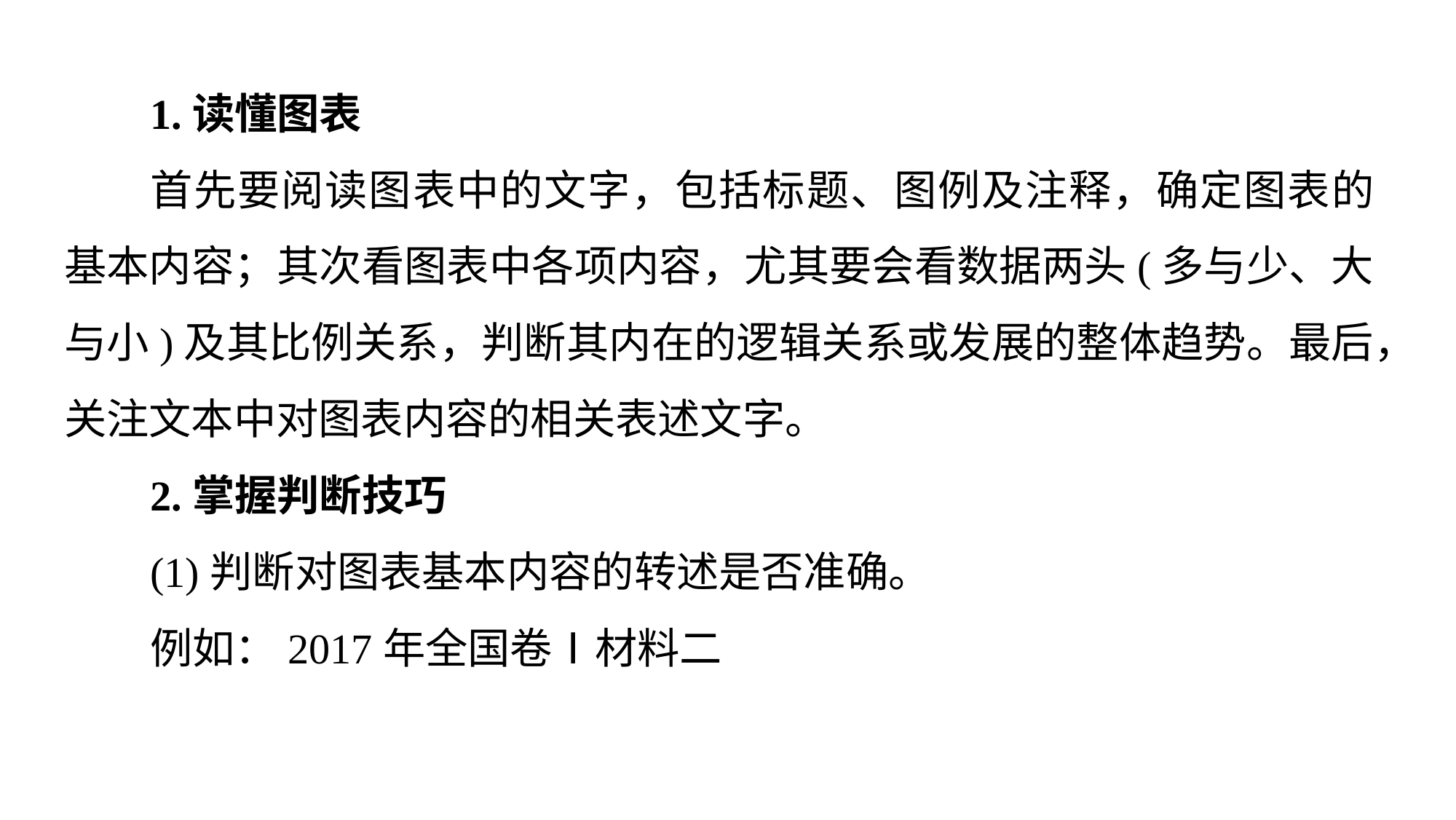

1.读懂图表
首先要阅读图表中的文字，包括标题、图例及注释，确定图表的基本内容；其次看图表中各项内容，尤其要会看数据两头(多与少、大与小)及其比例关系，判断其内在的逻辑关系或发展的整体趋势。最后，关注文本中对图表内容的相关表述文字。
2.掌握判断技巧
(1)判断对图表基本内容的转述是否准确。
例如：2017年全国卷Ⅰ材料二